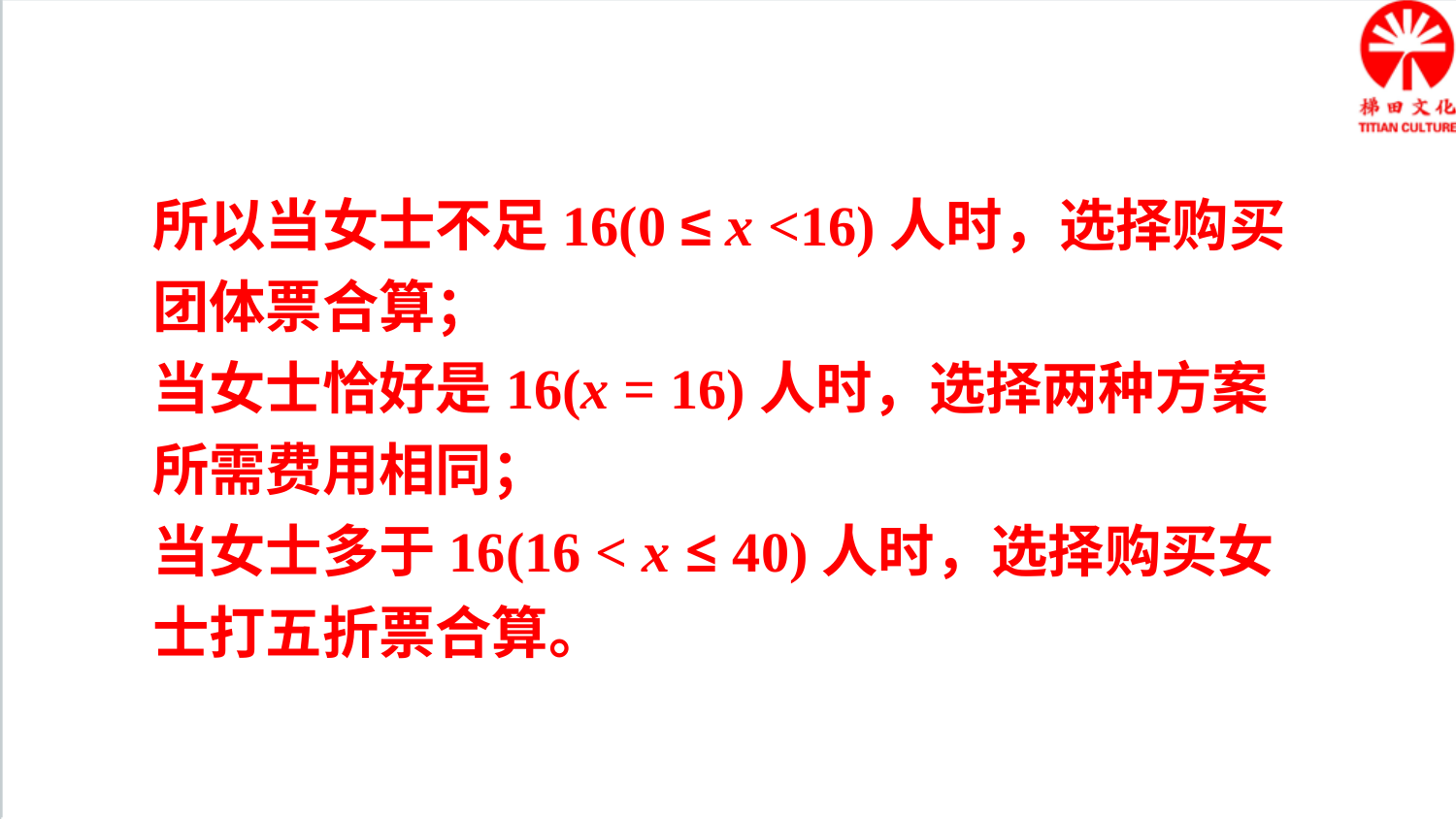

所以当女士不足16(0 ≤ x <16)人时，选择购买团体票合算；
当女士恰好是16(x = 16)人时，选择两种方案所需费用相同；
当女士多于16(16 < x ≤ 40)人时，选择购买女士打五折票合算。